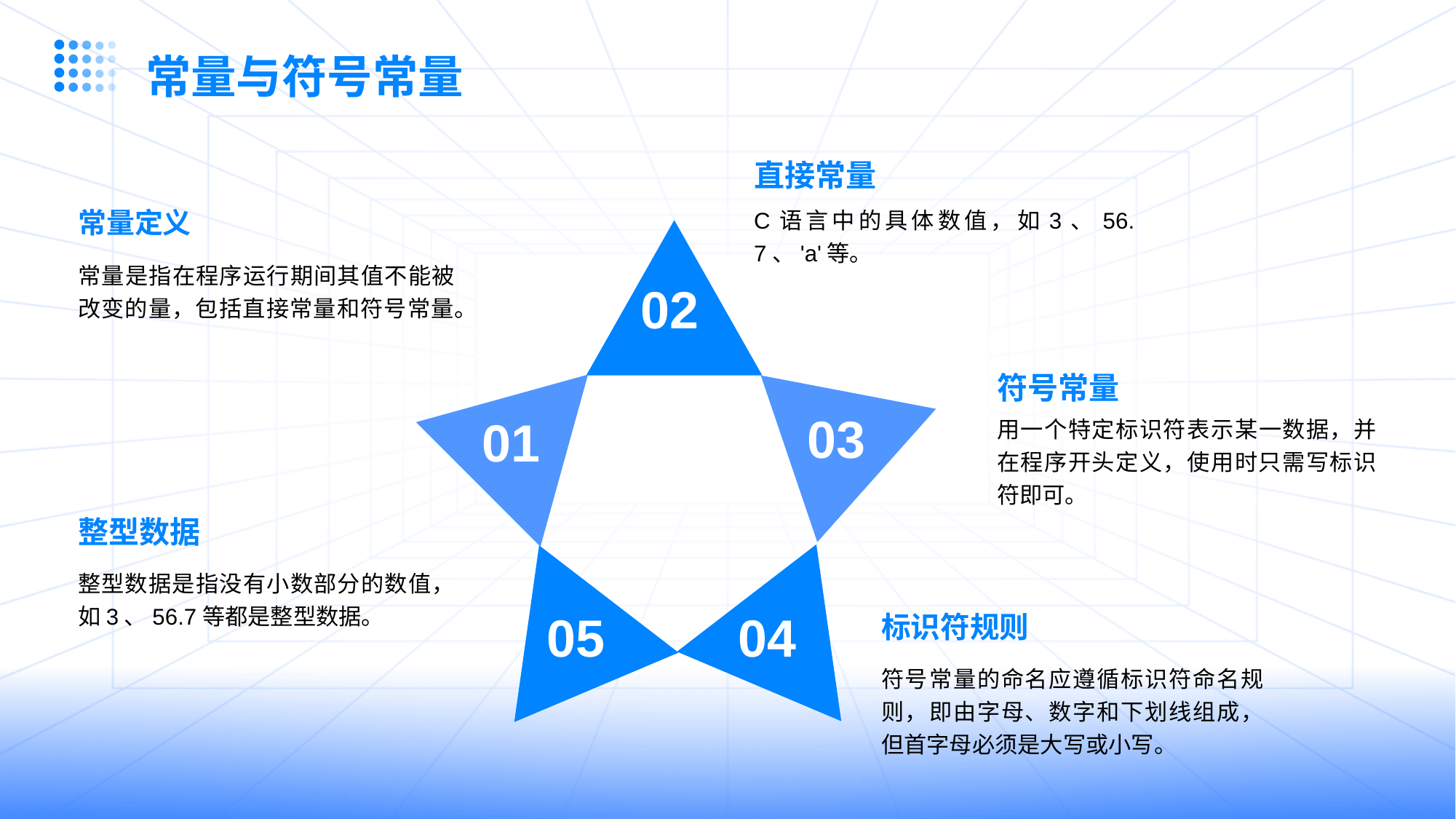

常量与符号常量

直接常量
C语言中的具体数值，如3、56.7、'a'等。
常量定义

常量是指在程序运行期间其值不能被改变的量，包括直接常量和符号常量。
02

符号常量
用一个特定标识符表示某一数据，并在程序开头定义，使用时只需写标识符即可。
03
01
整型数据
整型数据是指没有小数部分的数值，如3、56.7等都是整型数据。

05
04
标识符规则
符号常量的命名应遵循标识符命名规则，即由字母、数字和下划线组成，但首字母必须是大写或小写。